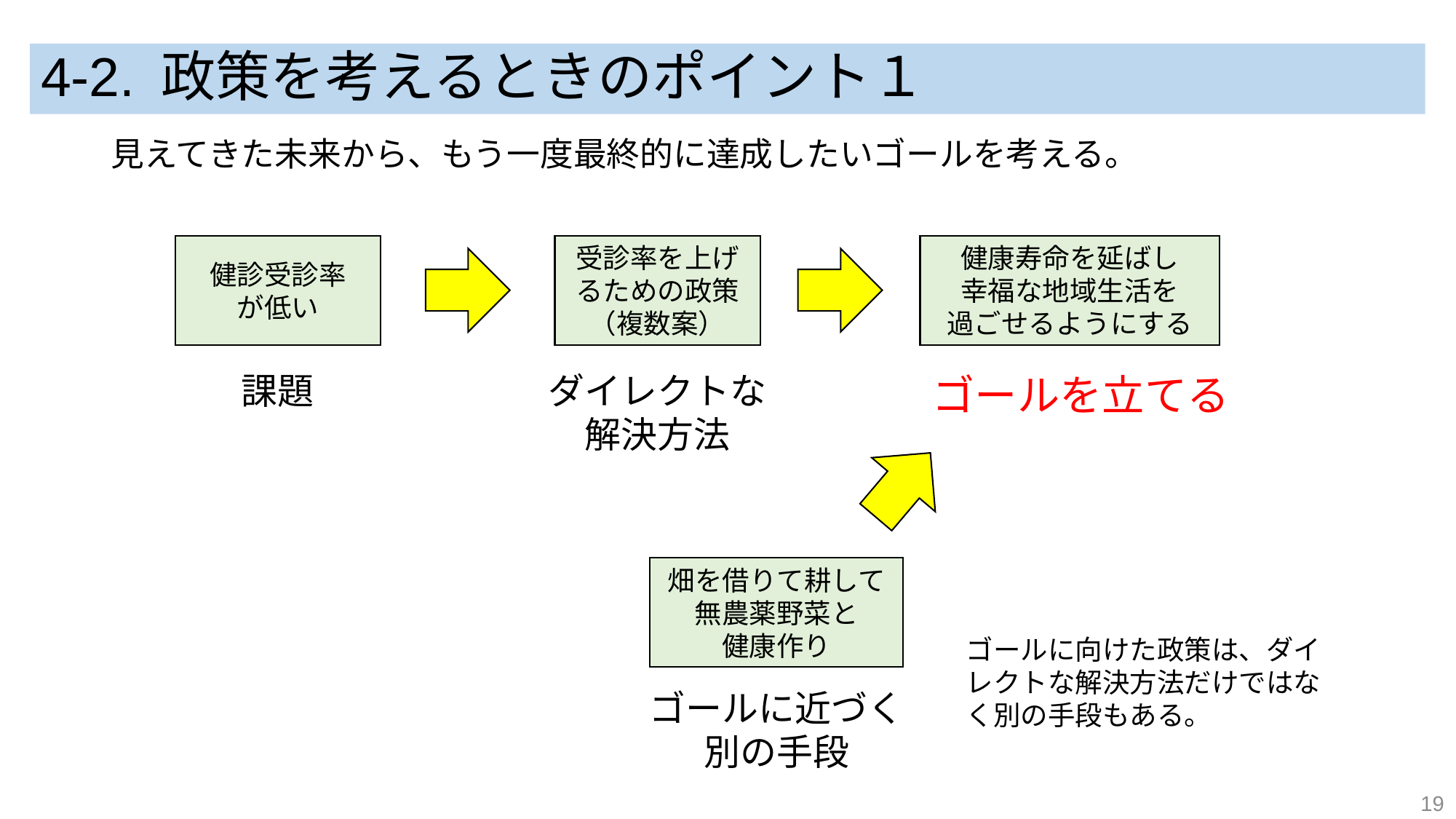

# 4-2. 政策を考えるときのポイント１
見えてきた未来から、もう一度最終的に達成したいゴールを考える。
健診受診率
が低い
受診率を上げるための政策（複数案）
健康寿命を延ばし
幸福な地域生活を
過ごせるようにする

課題
ダイレクトな
解決方法
ゴールを立てる

畑を借りて耕して
無農薬野菜と
健康作り
ゴールに向けた政策は、ダイレクトな解決方法だけではなく別の手段もある。
ゴールに近づく
別の手段
19